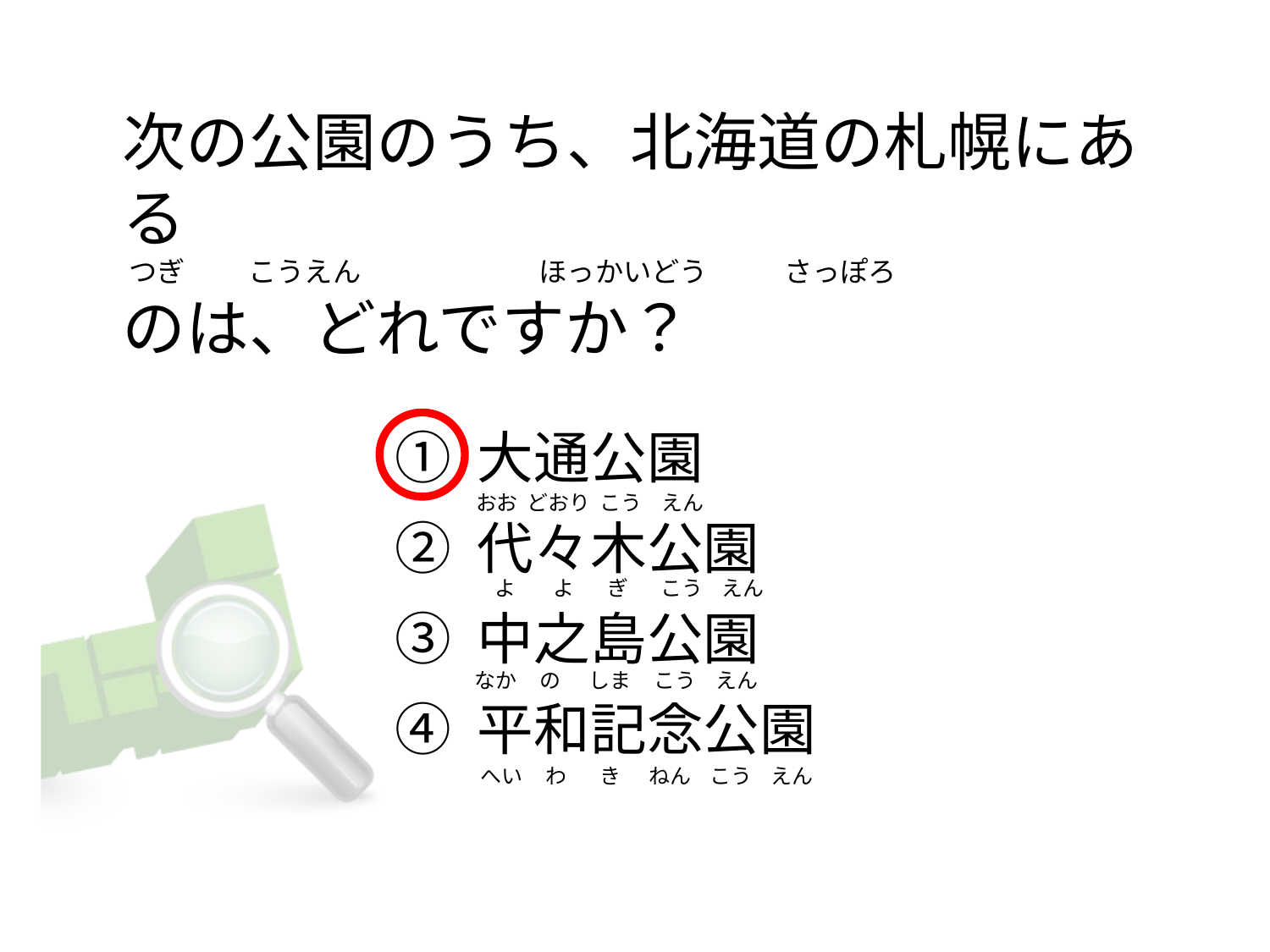

# 次の公園のうち、北海道の札幌にある  つぎ          こうえん                            ほっかいどう            さっぽろ のは、どれですか？

① 大通公園
② 代々木公園
③ 中之島公園
④ 平和記念公園
おお  どおり  こう    えん
   よ        よ       ぎ       こう    えん
なか     の      しま     こう    えん
 へい     わ       き      ねん    こう    えん